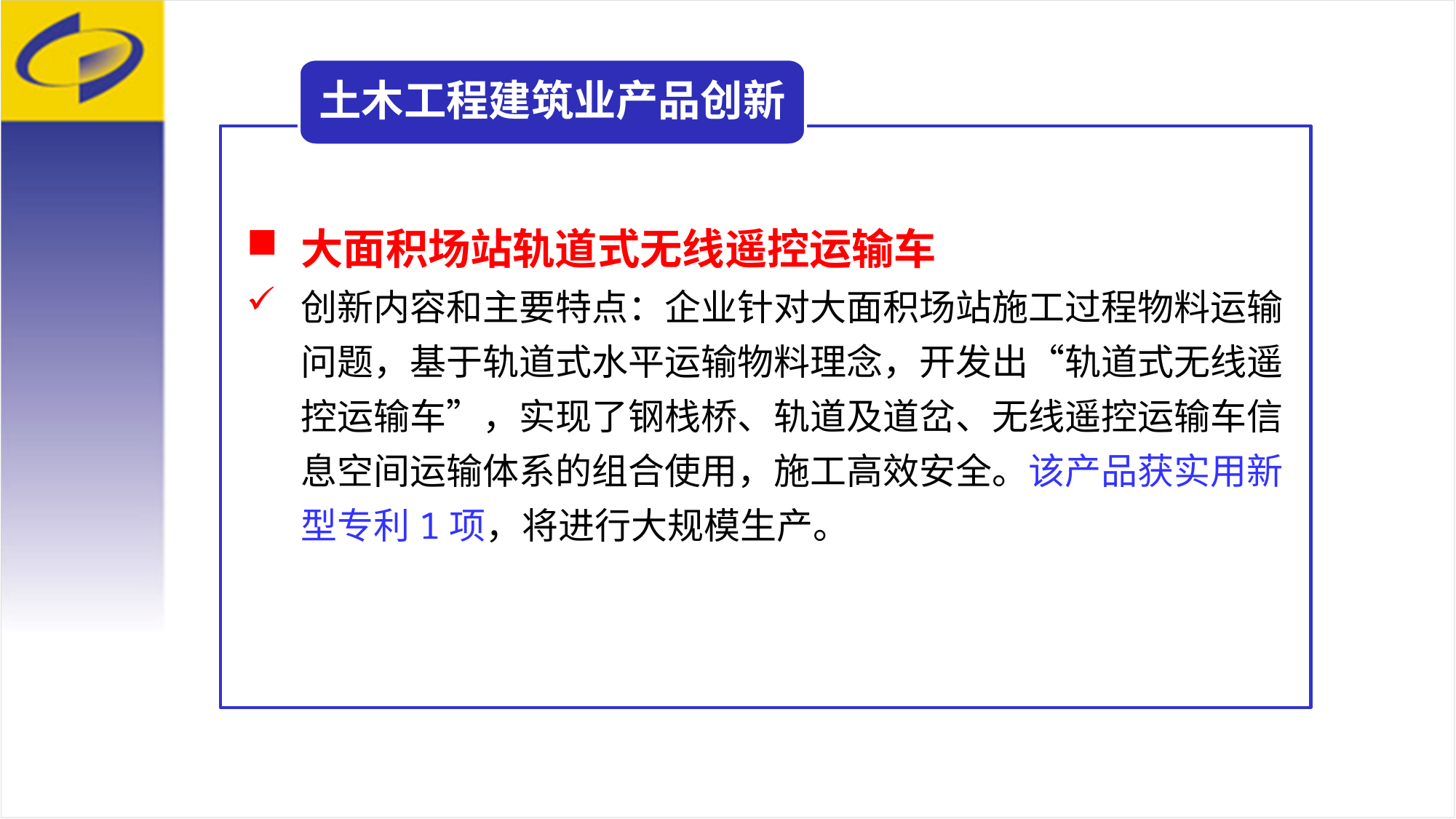

土木工程建筑业产品创新

大面积场站轨道式无线遥控运输车
创新内容和主要特点：企业针对大面积场站施工过程物料运输问题，基于轨道式水平运输物料理念，开发出“轨道式无线遥控运输车”，实现了钢栈桥、轨道及道岔、无线遥控运输车信息空间运输体系的组合使用，施工高效安全。该产品获实用新型专利1项，将进行大规模生产。

29